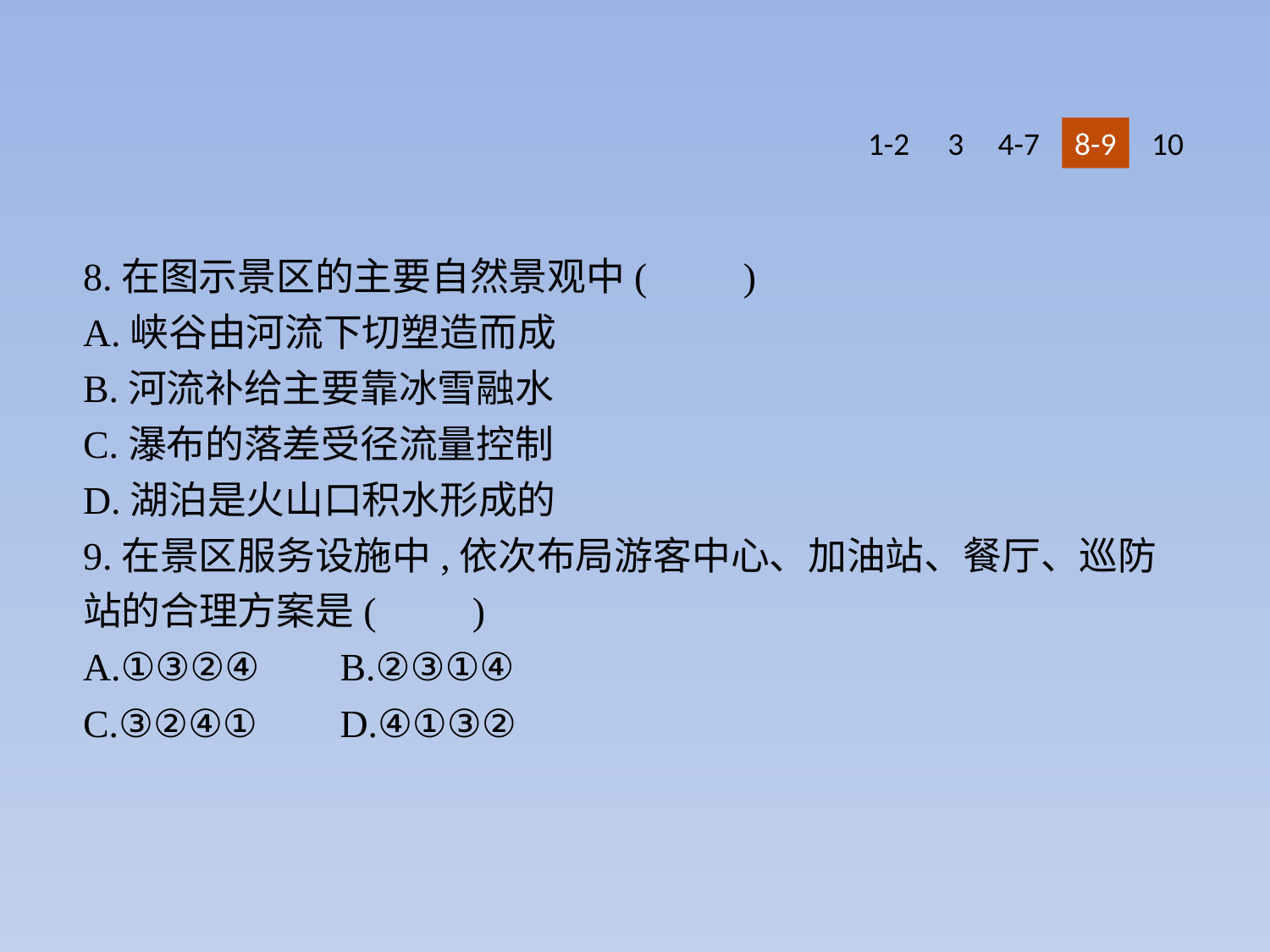

1-2
3
4-7
8-9
10
8.在图示景区的主要自然景观中(　　)
A.峡谷由河流下切塑造而成
B.河流补给主要靠冰雪融水
C.瀑布的落差受径流量控制
D.湖泊是火山口积水形成的
9.在景区服务设施中,依次布局游客中心、加油站、餐厅、巡防站的合理方案是(　　)
A.①③②④	B.②③①④
C.③②④①	D.④①③②